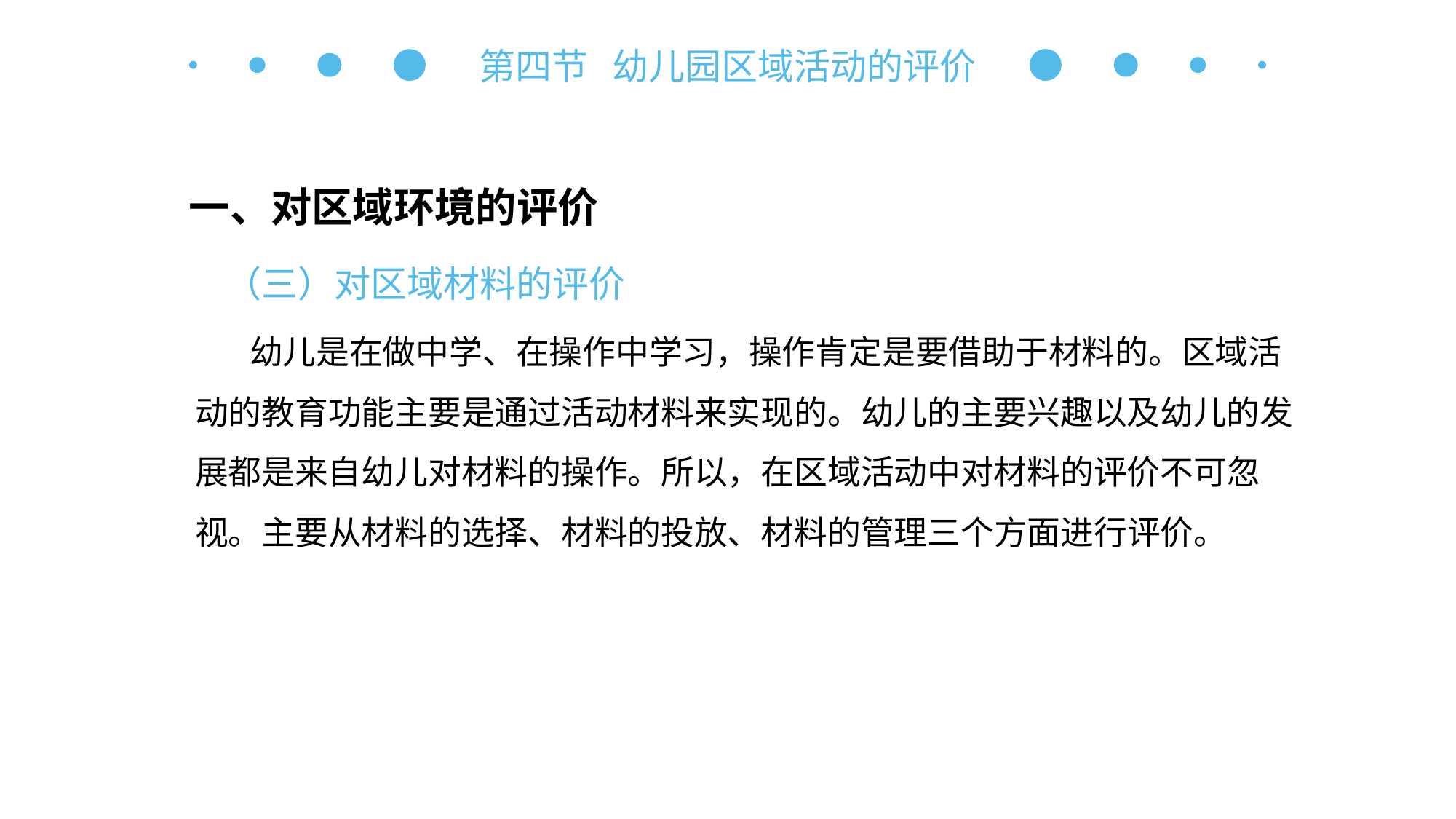

第四节   幼儿园区域活动的评价

一、对区域环境的评价
（三）对区域材料的评价
幼儿是在做中学、在操作中学习，操作肯定是要借助于材料的。区域活动的教育功能主要是通过活动材料来实现的。幼儿的主要兴趣以及幼儿的发展都是来自幼儿对材料的操作。所以，在区域活动中对材料的评价不可忽视。主要从材料的选择、材料的投放、材料的管理三个方面进行评价。